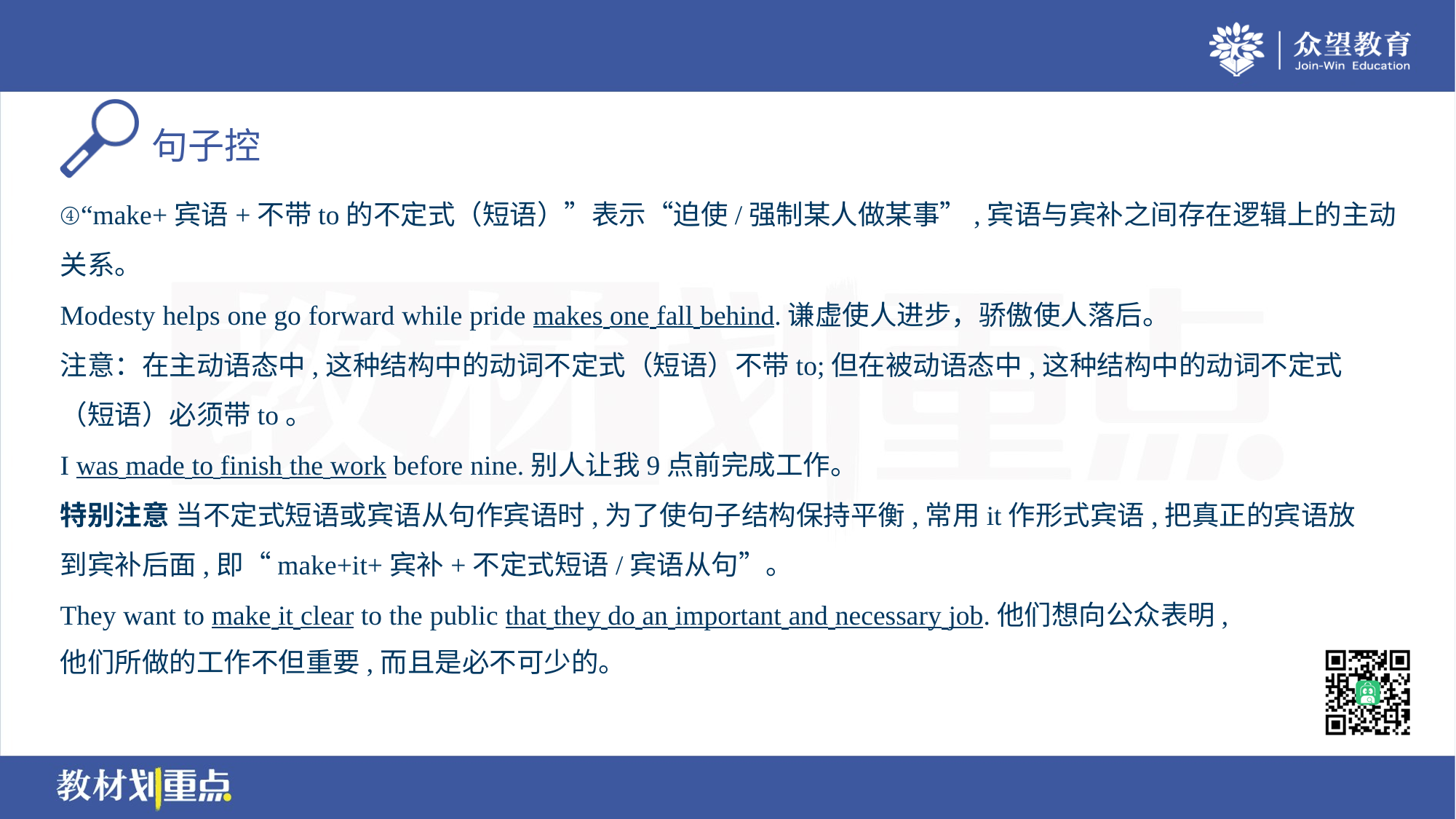

④“make+宾语+不带to的不定式（短语）”表示“迫使/强制某人做某事”,宾语与宾补之间存在逻辑上的主动
关系。
Modesty helps one go forward while pride makes one fall behind.谦虚使人进步，骄傲使人落后。
注意：在主动语态中,这种结构中的动词不定式（短语）不带to;但在被动语态中,这种结构中的动词不定式
（短语）必须带to。
I was made to finish the work before nine.别人让我9点前完成工作。
特别注意 当不定式短语或宾语从句作宾语时,为了使句子结构保持平衡,常用it作形式宾语,把真正的宾语放
到宾补后面,即“make+it+宾补+不定式短语/宾语从句”。
They want to make it clear to the public that they do an important and necessary job.他们想向公众表明,
他们所做的工作不但重要,而且是必不可少的。